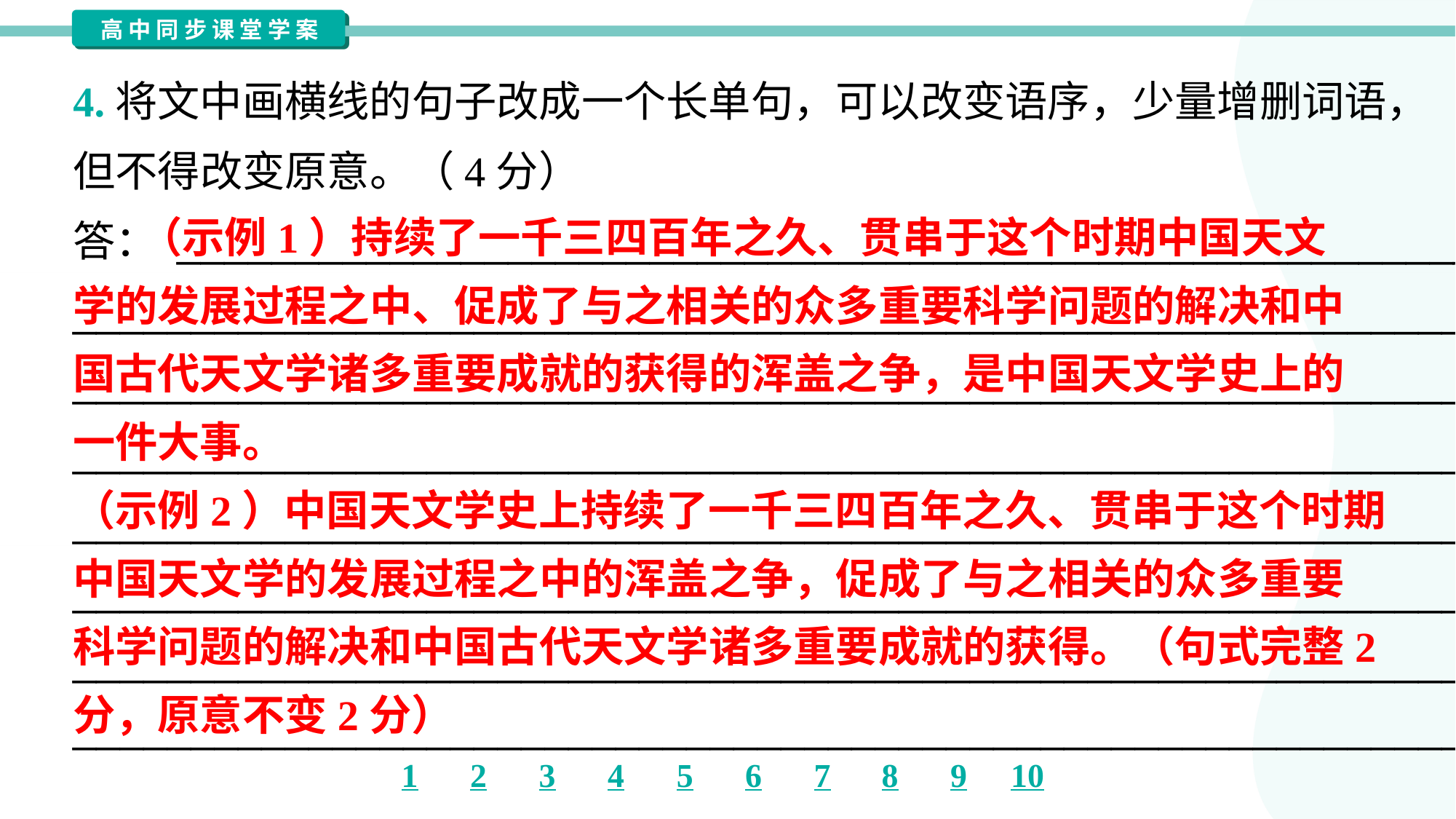

4.将文中画横线的句子改成一个长单句，可以改变语序，少量增删词语，
但不得改变原意。（4分）
答： ________________________________________________________
_____________________________________________________________
_____________________________________________________________
_____________________________________________________________
_____________________________________________________________
_____________________________________________________________
_____________________________________________________________
_____________________________________________________________
      （示例1）持续了一千三四百年之久、贯串于这个时期中国天文
学的发展过程之中、促成了与之相关的众多重要科学问题的解决和中
国古代天文学诸多重要成就的获得的浑盖之争，是中国天文学史上的
一件大事。
（示例2）中国天文学史上持续了一千三四百年之久、贯串于这个时期
中国天文学的发展过程之中的浑盖之争，促成了与之相关的众多重要
科学问题的解决和中国古代天文学诸多重要成就的获得。（句式完整2
分，原意不变2分）